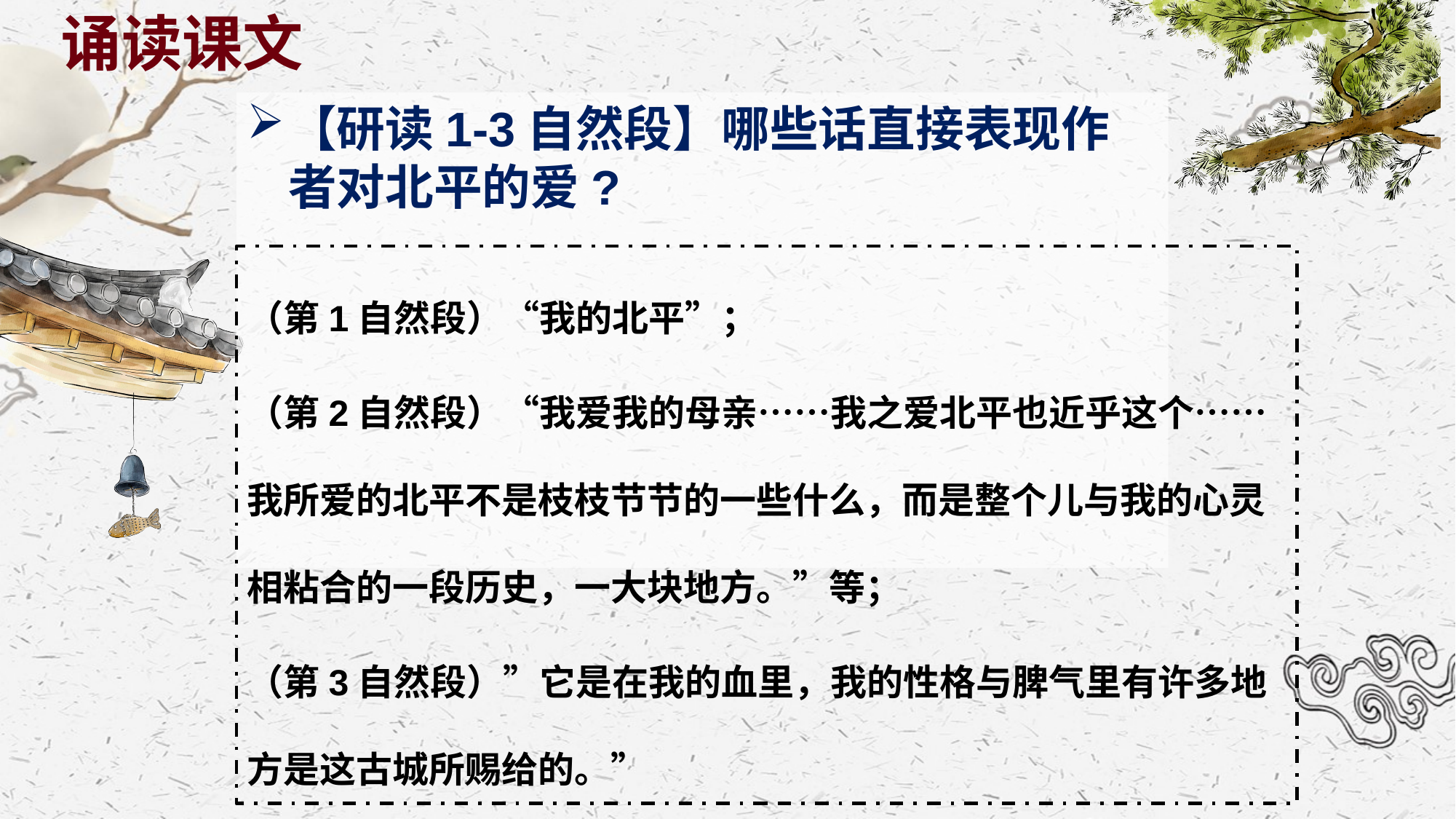

诵读课文
【研读1-3自然段】哪些话直接表现作者对北平的爱?
（第1自然段）“我的北平”；
（第2自然段）“我爱我的母亲……我之爱北平也近乎这个……我所爱的北平不是枝枝节节的一些什么，而是整个儿与我的心灵相粘合的一段历史，一大块地方。”等；
（第3自然段）”它是在我的血里，我的性格与脾气里有许多地方是这古城所赐给的。”